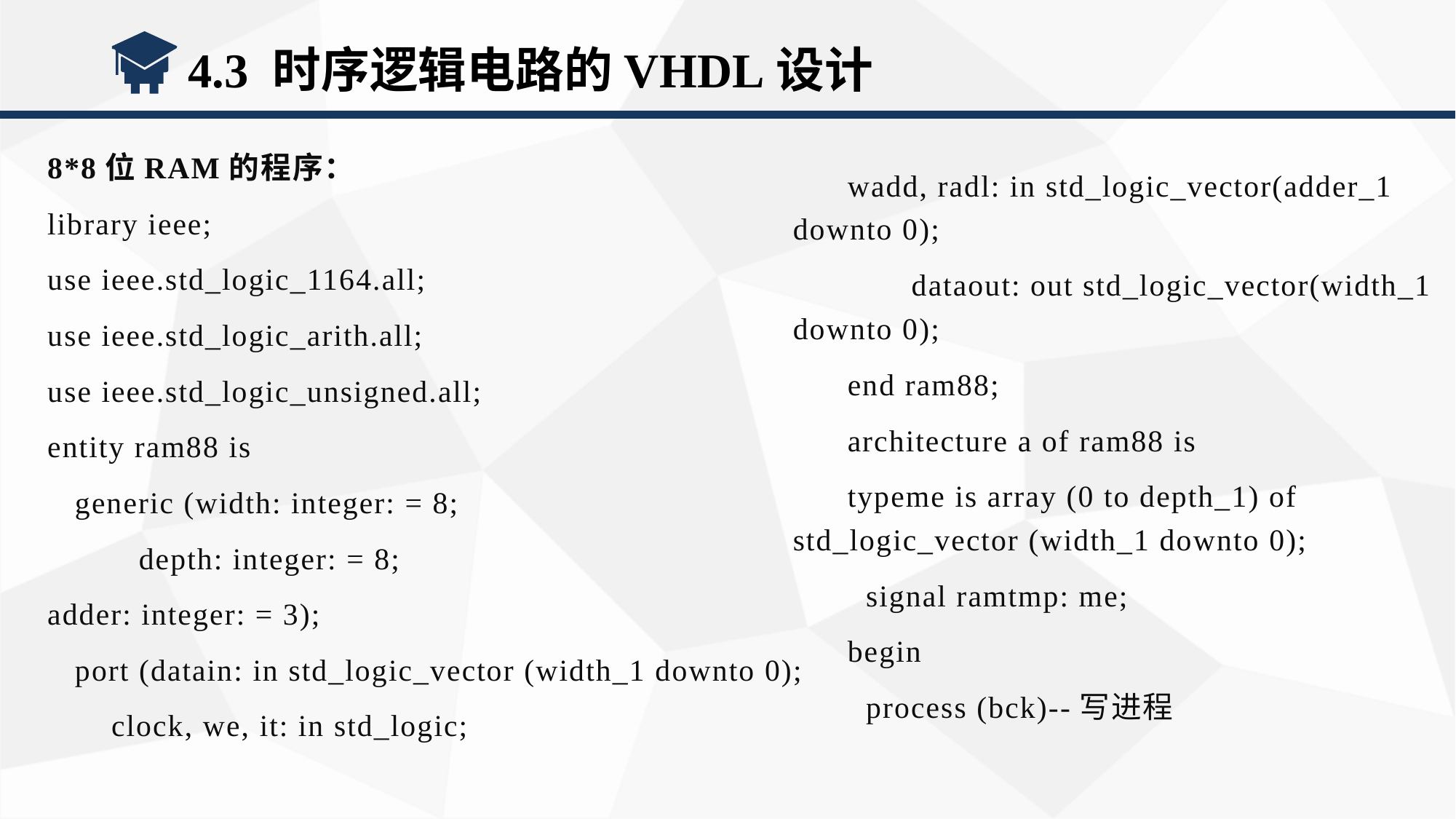

4.3 时序逻辑电路的VHDL设计

8*8位RAM的程序：
library ieee;
use ieee.std_logic_1164.all;
use ieee.std_logic_arith.all;
use ieee.std_logic_unsigned.all;
entity ram88 is
   generic (width: integer: = 8;
          depth: integer: = 8;
adder: integer: = 3);
   port (datain: in std_logic_vector (width_1 downto 0);
       clock, we, it: in std_logic;

wadd, radl: in std_logic_vector(adder_1 downto 0);
       dataout: out std_logic_vector(width_1 downto 0);
end ram88;
architecture a of ram88 is
typeme is array (0 to depth_1) of std_logic_vector (width_1 downto 0);
  signal ramtmp: me;
begin
  process (bck)--写进程